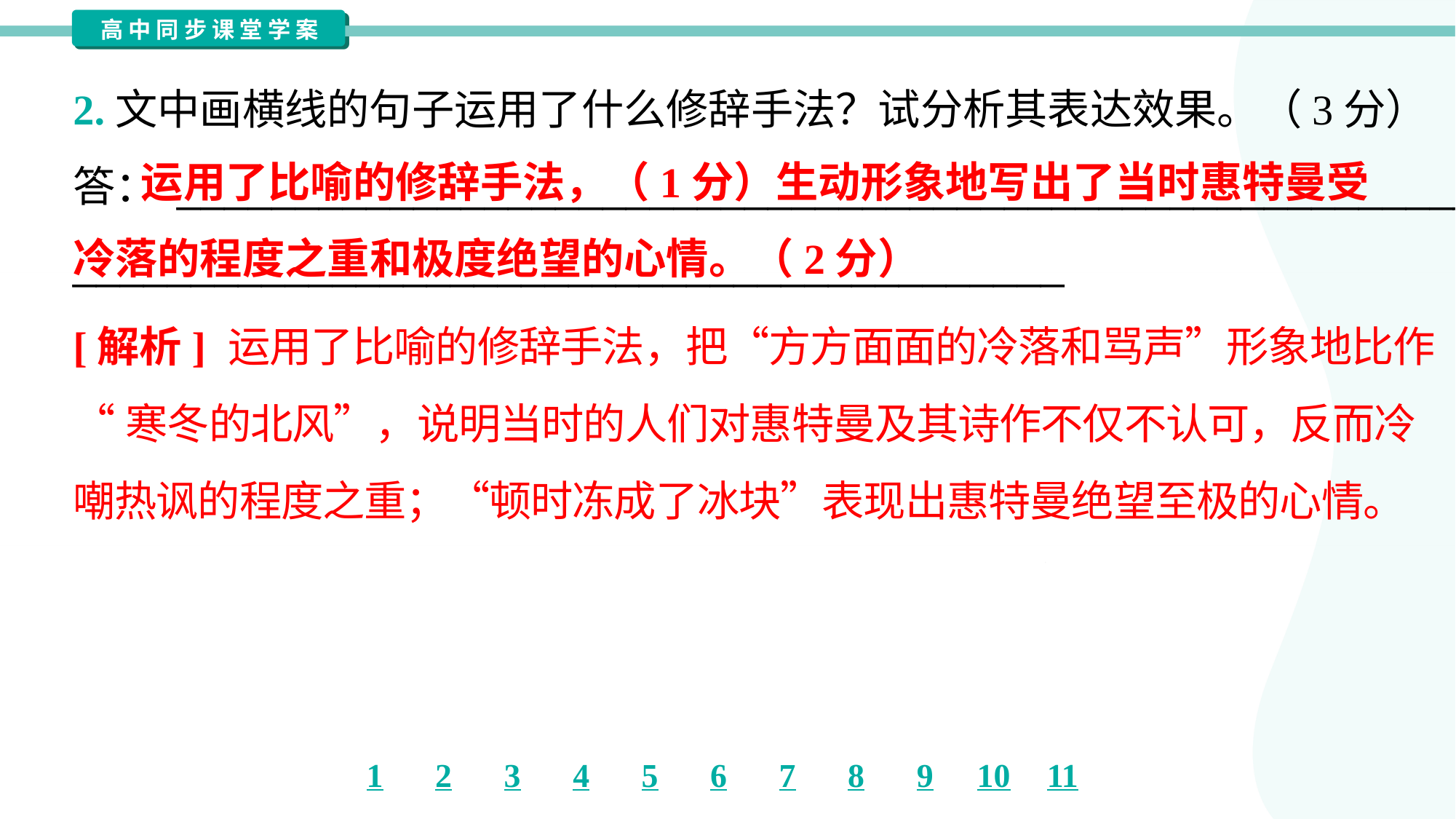

2.文中画横线的句子运用了什么修辞手法？试分析其表达效果。（3分）
答： ________________________________________________________
__________________________________________
      运用了比喻的修辞手法，（1分）生动形象地写出了当时惠特曼受冷落的程度之重和极度绝望的心情。（2分）
[解析] 运用了比喻的修辞手法，把“方方面面的冷落和骂声”形象地比作
“寒冬的北风”，说明当时的人们对惠特曼及其诗作不仅不认可，反而冷
嘲热讽的程度之重；“顿时冻成了冰块”表现出惠特曼绝望至极的心情。